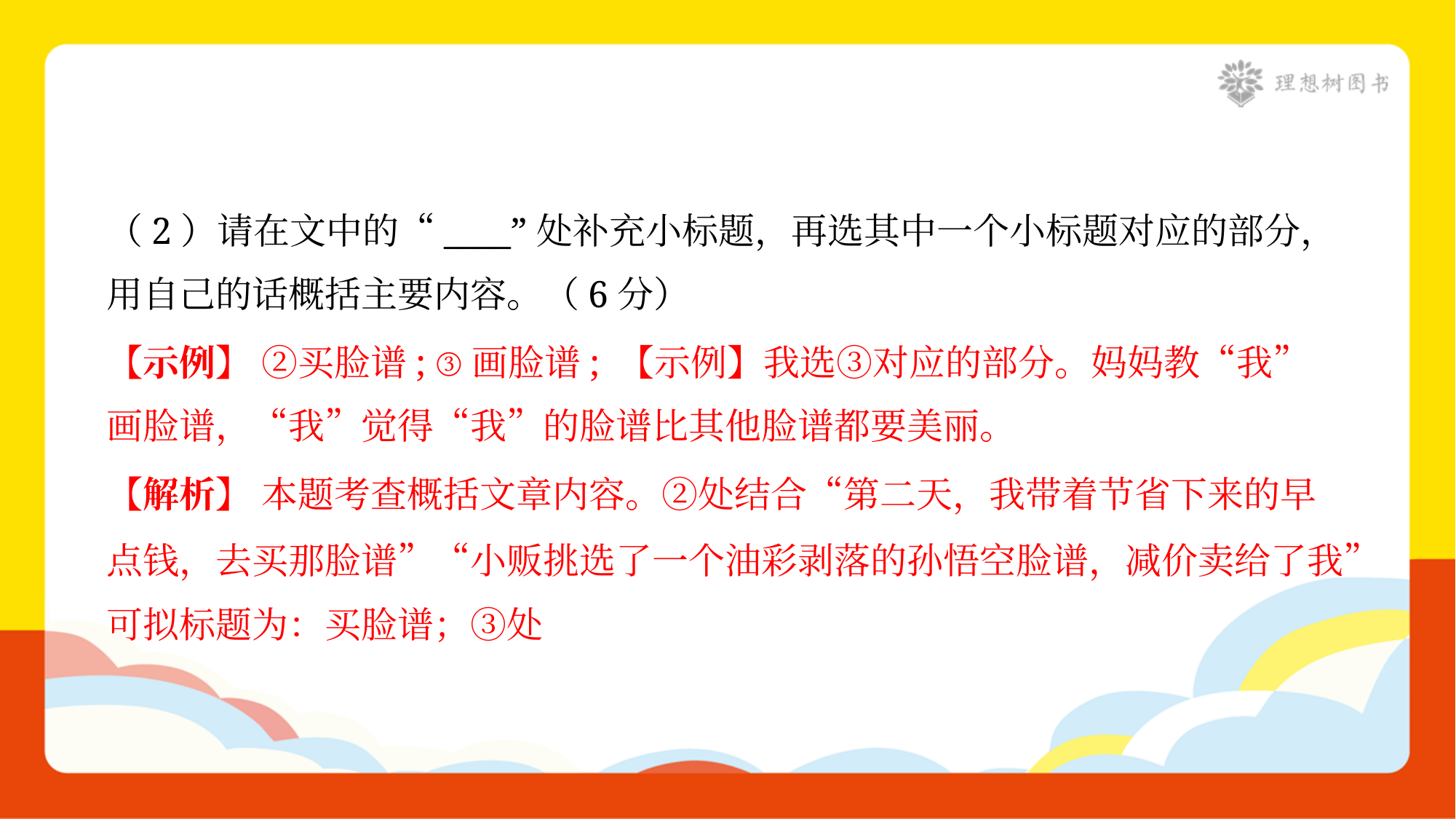

（2）请在文中的“____”处补充小标题，再选其中一个小标题对应的部分，
用自己的话概括主要内容。（6分）
【示例】 ②买脸谱; ③画脸谱; 【示例】我选③对应的部分。妈妈教“我”
画脸谱，“我”觉得“我”的脸谱比其他脸谱都要美丽。
【解析】 本题考查概括文章内容。②处结合“第二天，我带着节省下来的早
点钱，去买那脸谱”“小贩挑选了一个油彩剥落的孙悟空脸谱，减价卖给了我”
可拟标题为：买脸谱；③处